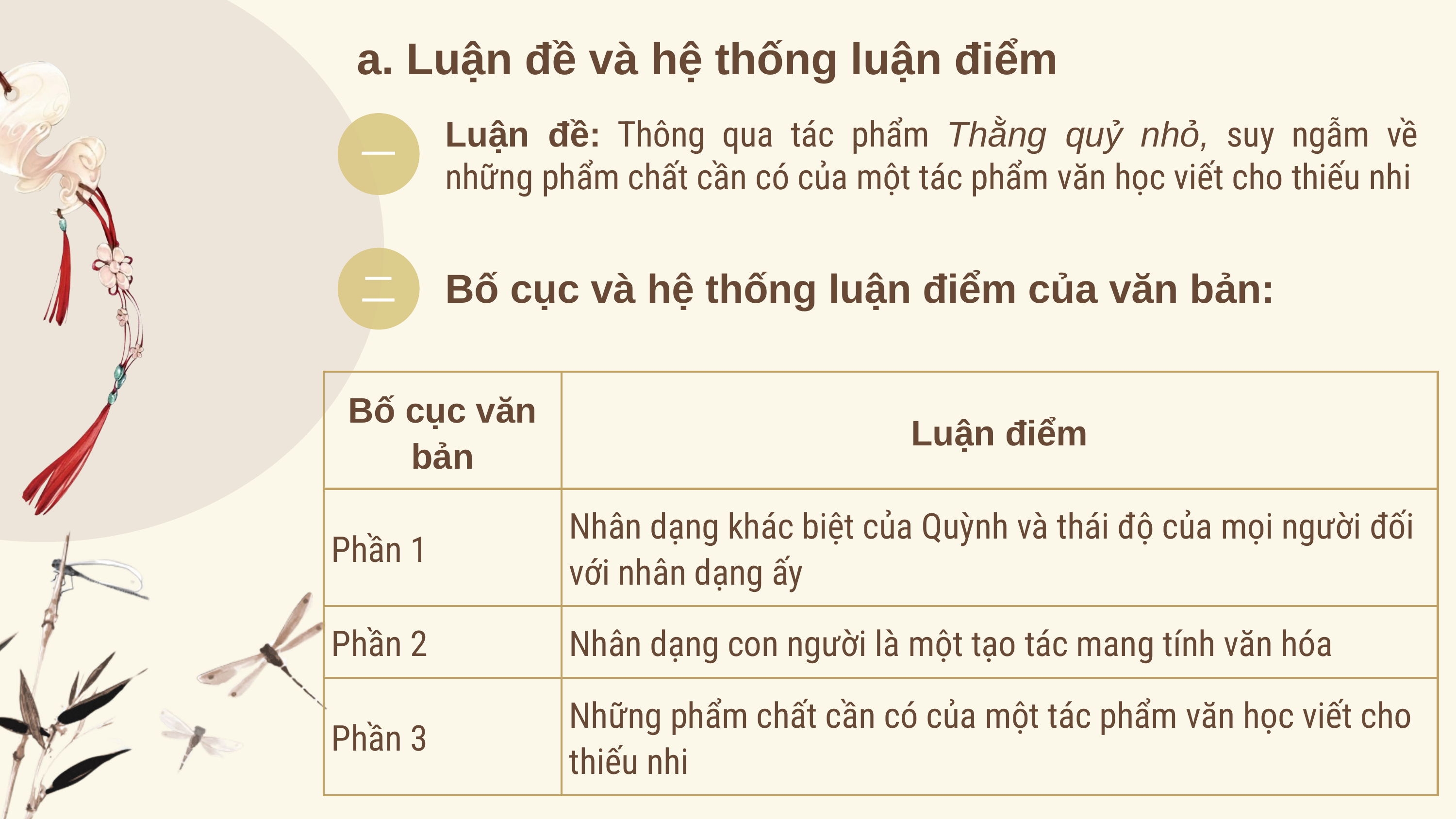

a. Luận đề và hệ thống luận điểm
Luận đề: Thông qua tác phẩm Thằng quỷ nhỏ, suy ngẫm về những phẩm chất cần có của một tác phẩm văn học viết cho thiếu nhi

一

二
Bố cục và hệ thống luận điểm của văn bản:
| Bố cục văn bản | Luận điểm |
| --- | --- |
| Phần 1 | Nhân dạng khác biệt của Quỳnh và thái độ của mọi người đối với nhân dạng ấy |
| Phần 2 | Nhân dạng con người là một tạo tác mang tính văn hóa |
| Phần 3 | Những phẩm chất cần có của một tác phẩm văn học viết cho thiếu nhi |